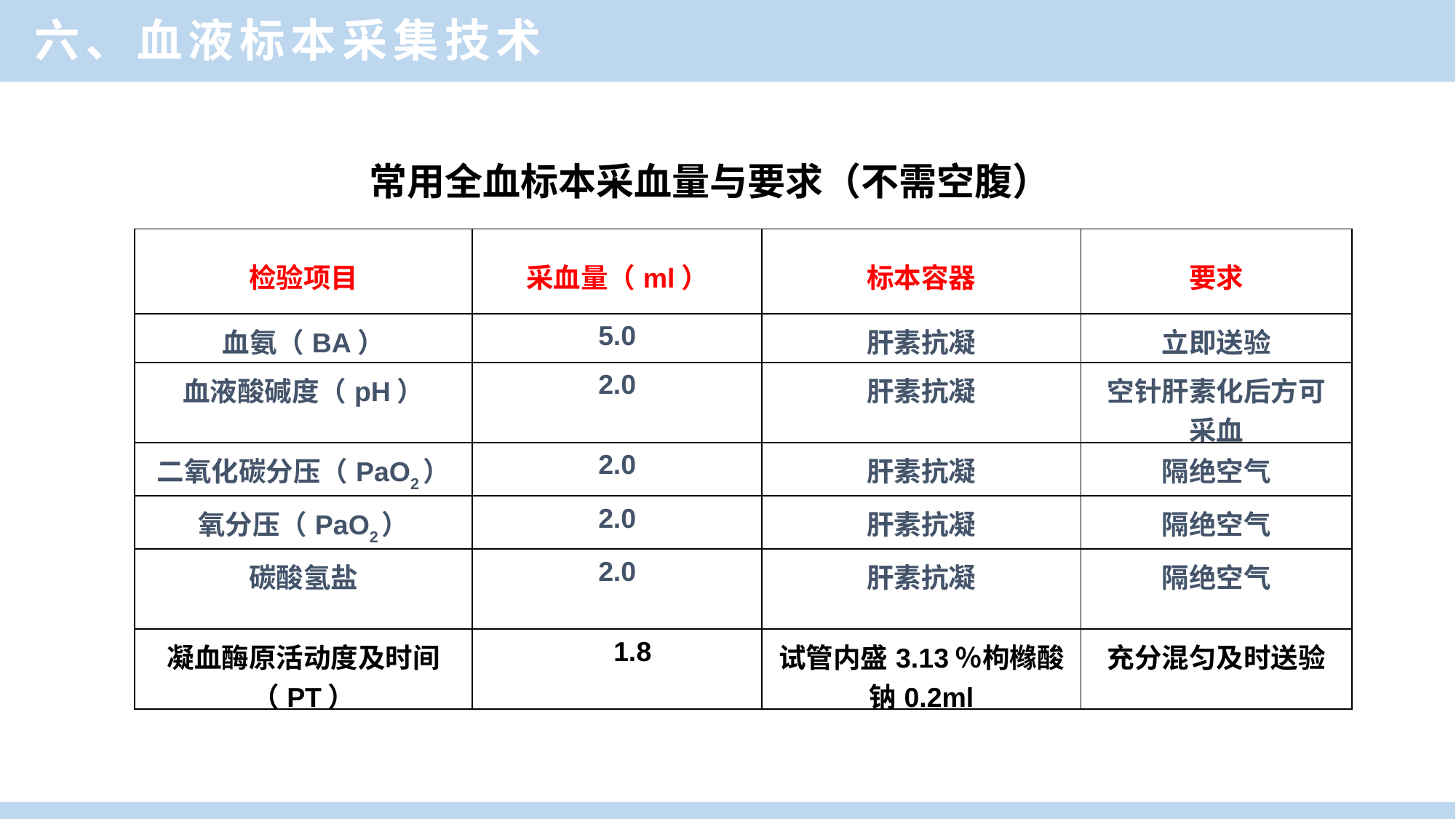

六、血液标本采集技术
常用全血标本采血量与要求（不需空腹）
| 检验项目 | 采血量（ml） | 标本容器 | 要求 |
| --- | --- | --- | --- |
| 血氨（BA） | 5.0 | 肝素抗凝 | 立即送验 |
| 血液酸碱度（pH） | 2.0 | 肝素抗凝 | 空针肝素化后方可采血 |
| 二氧化碳分压（PaO2） | 2.0 | 肝素抗凝 | 隔绝空气 |
| 氧分压（PaO2） | 2.0 | 肝素抗凝 | 隔绝空气 |
| 碳酸氢盐 | 2.0 | 肝素抗凝 | 隔绝空气 |
| 凝血酶原活动度及时间（PT） | 1.8 | 试管内盛3.13％枸橼酸钠0.2ml | 充分混匀及时送验 |